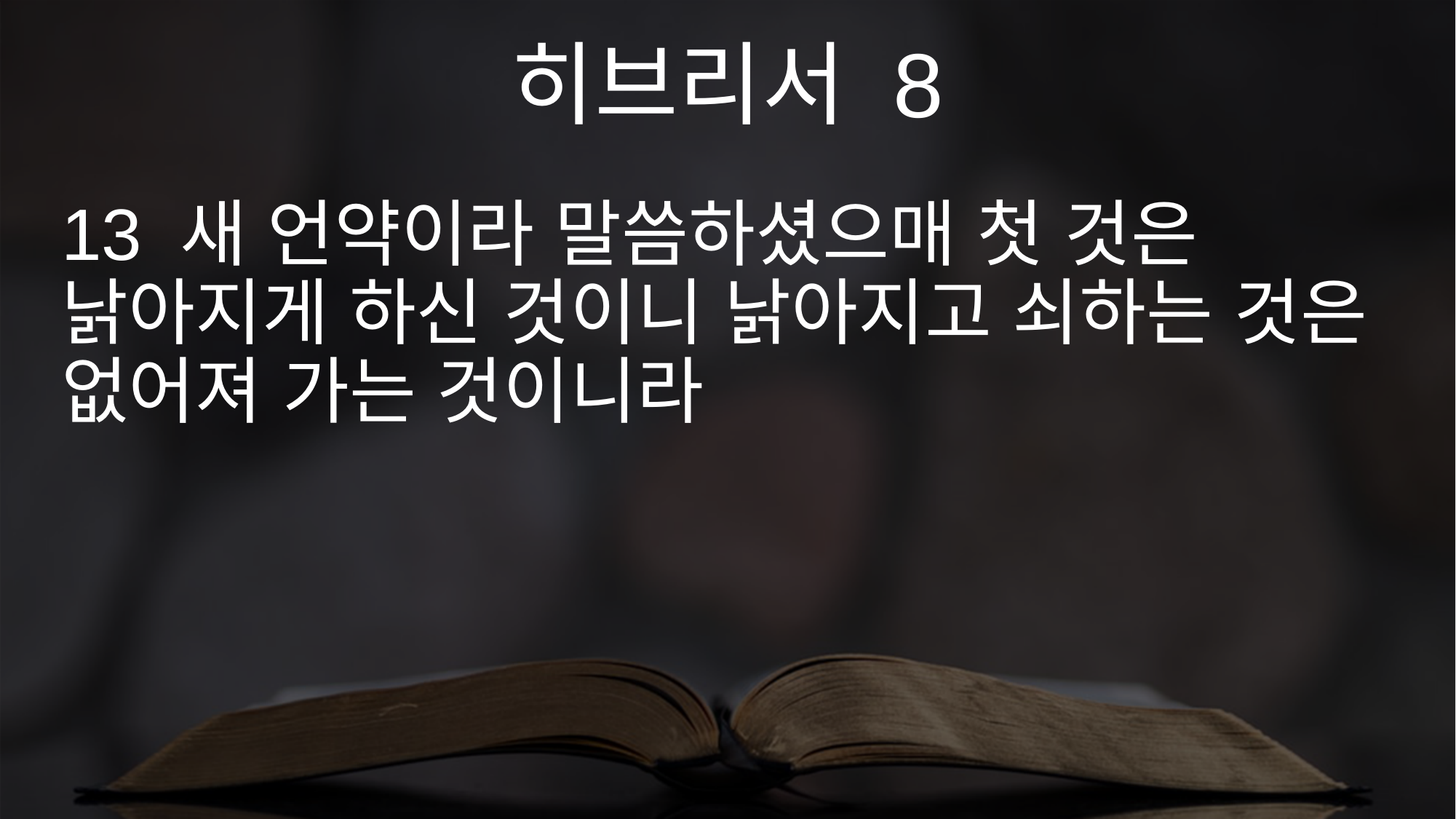

히브리서 8
13 새 언약이라 말씀하셨으매 첫 것은 낡아지게 하신 것이니 낡아지고 쇠하는 것은 없어져 가는 것이니라